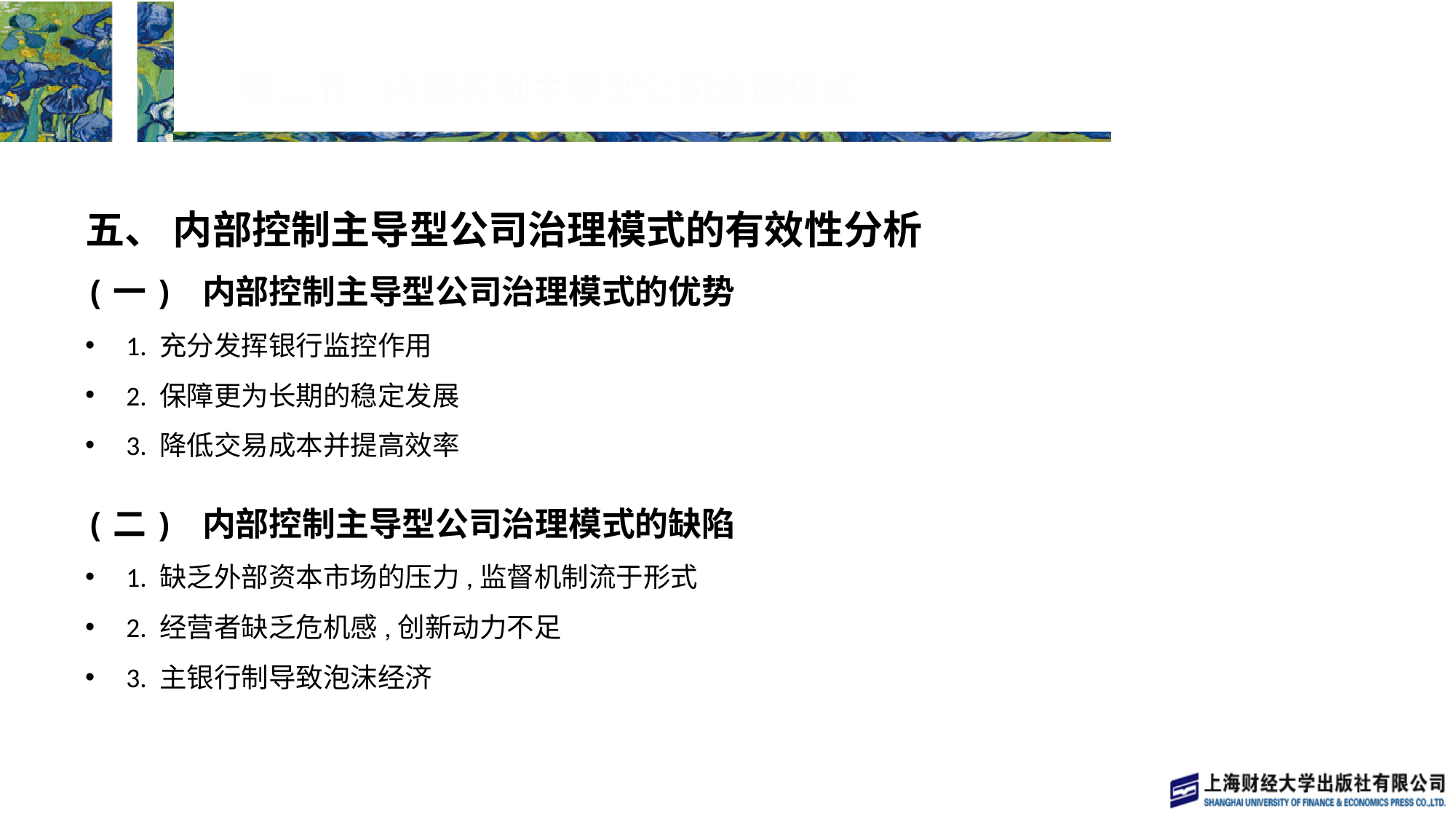

# 第二节　内部控制主导型公司治理模式
五、 内部控制主导型公司治理模式的有效性分析
(一) 内部控制主导型公司治理模式的优势
1. 充分发挥银行监控作用
2. 保障更为长期的稳定发展
3. 降低交易成本并提高效率
(二) 内部控制主导型公司治理模式的缺陷
1. 缺乏外部资本市场的压力,监督机制流于形式
2. 经营者缺乏危机感,创新动力不足
3. 主银行制导致泡沫经济